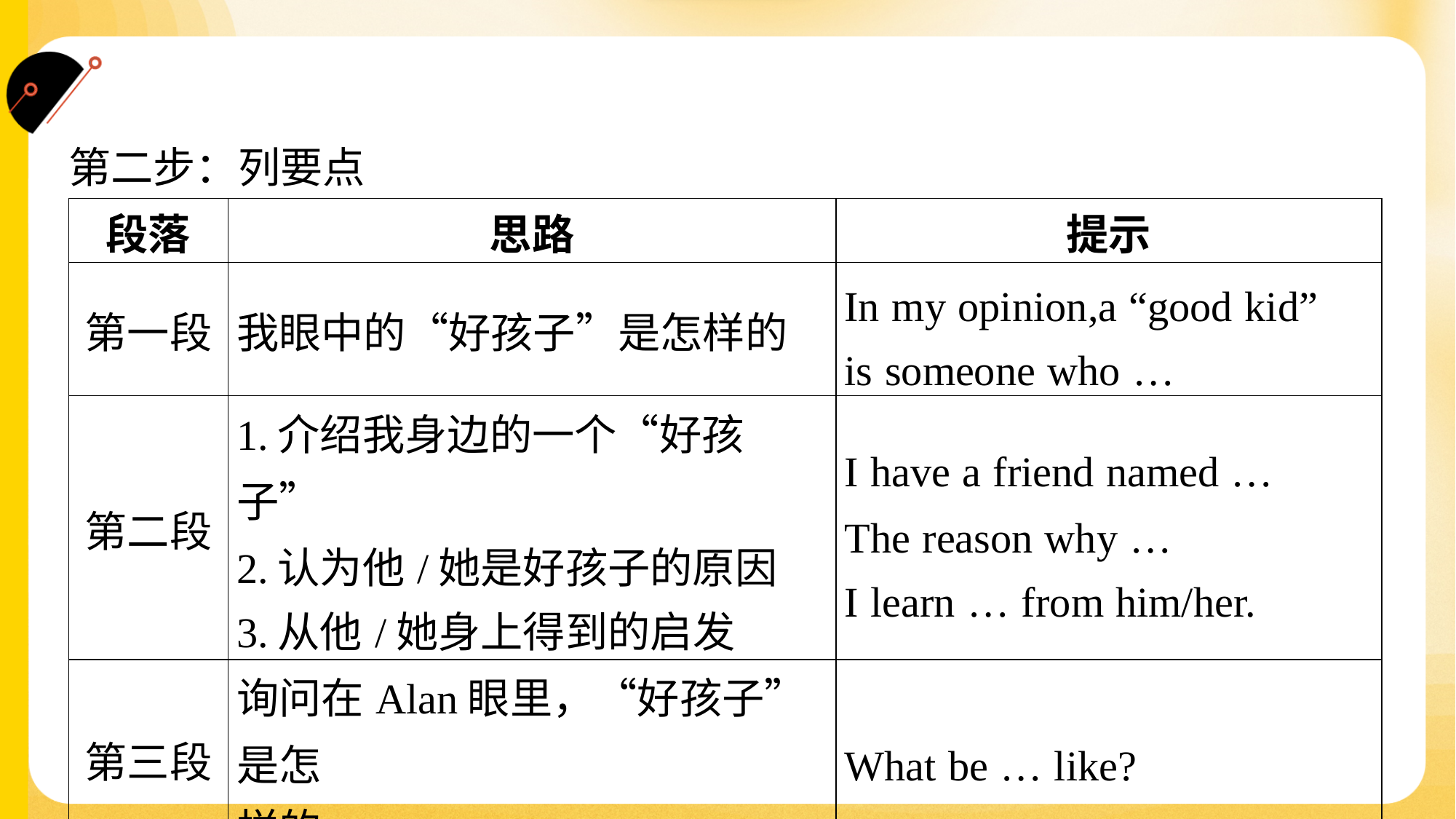

第二步：列要点
| 段落 | 思路 | 提示 |
| --- | --- | --- |
| 第一段 | 我眼中的“好孩子”是怎样的 | In my opinion,a “good kid” is someone who … |
| 第二段 | 1.介绍我身边的一个“好孩子” 2.认为他/她是好孩子的原因 3.从他/她身上得到的启发 | I have a friend named … The reason why … I learn … from him/her. |
| 第三段 | 询问在Alan眼里，“好孩子”是怎 样的 | What be … like? |